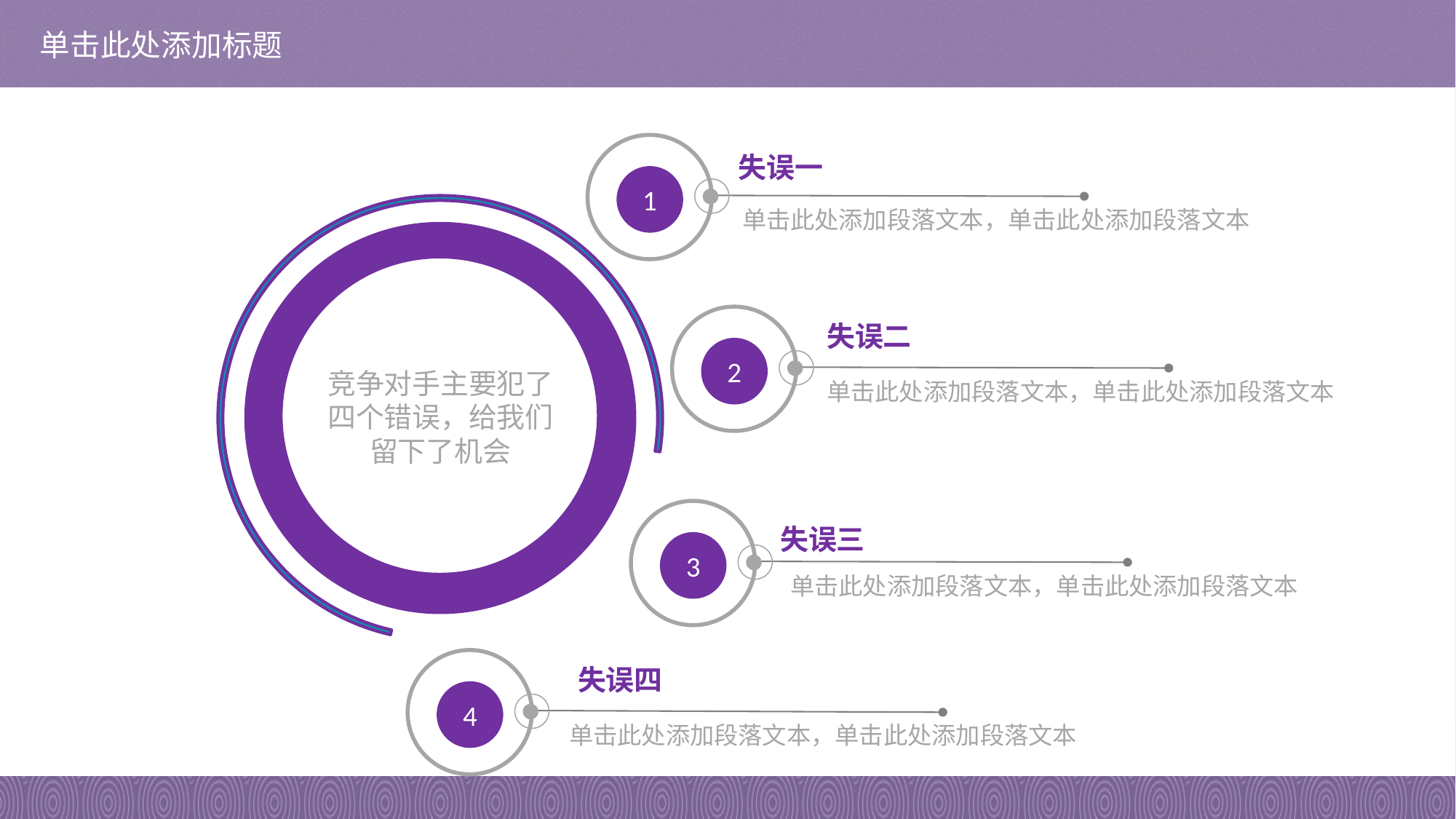

# 单击此处添加标题

1

失误一

单击此处添加段落文本，单击此处添加段落文本

竞争对手主要犯了四个错误，给我们留下了机会

2

失误二
单击此处添加段落文本，单击此处添加段落文本

3

失误三
单击此处添加段落文本，单击此处添加段落文本

4

失误四
单击此处添加段落文本，单击此处添加段落文本